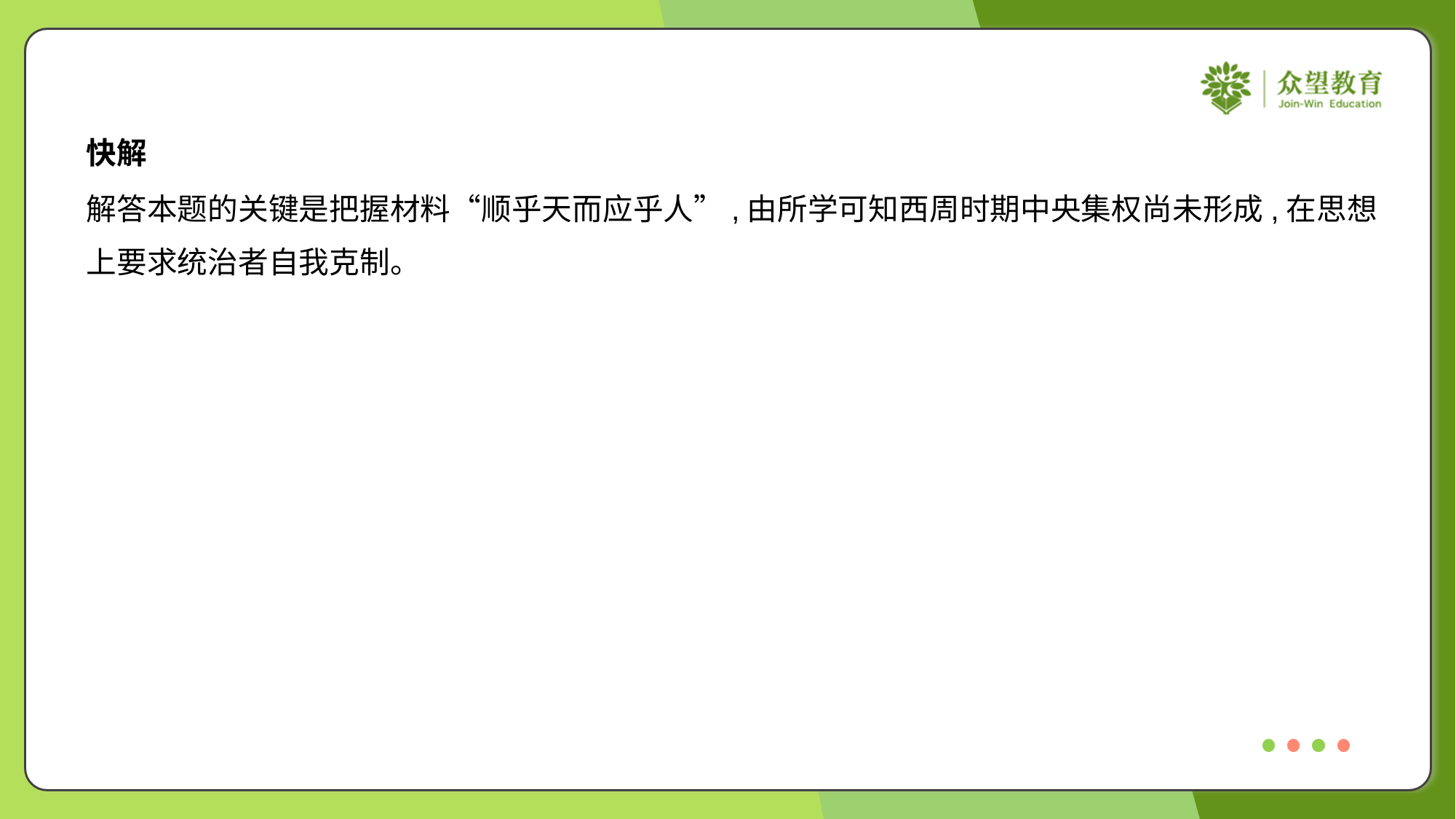

快解
解答本题的关键是把握材料“顺乎天而应乎人”,由所学可知西周时期中央集权尚未形成,在思想
上要求统治者自我克制。